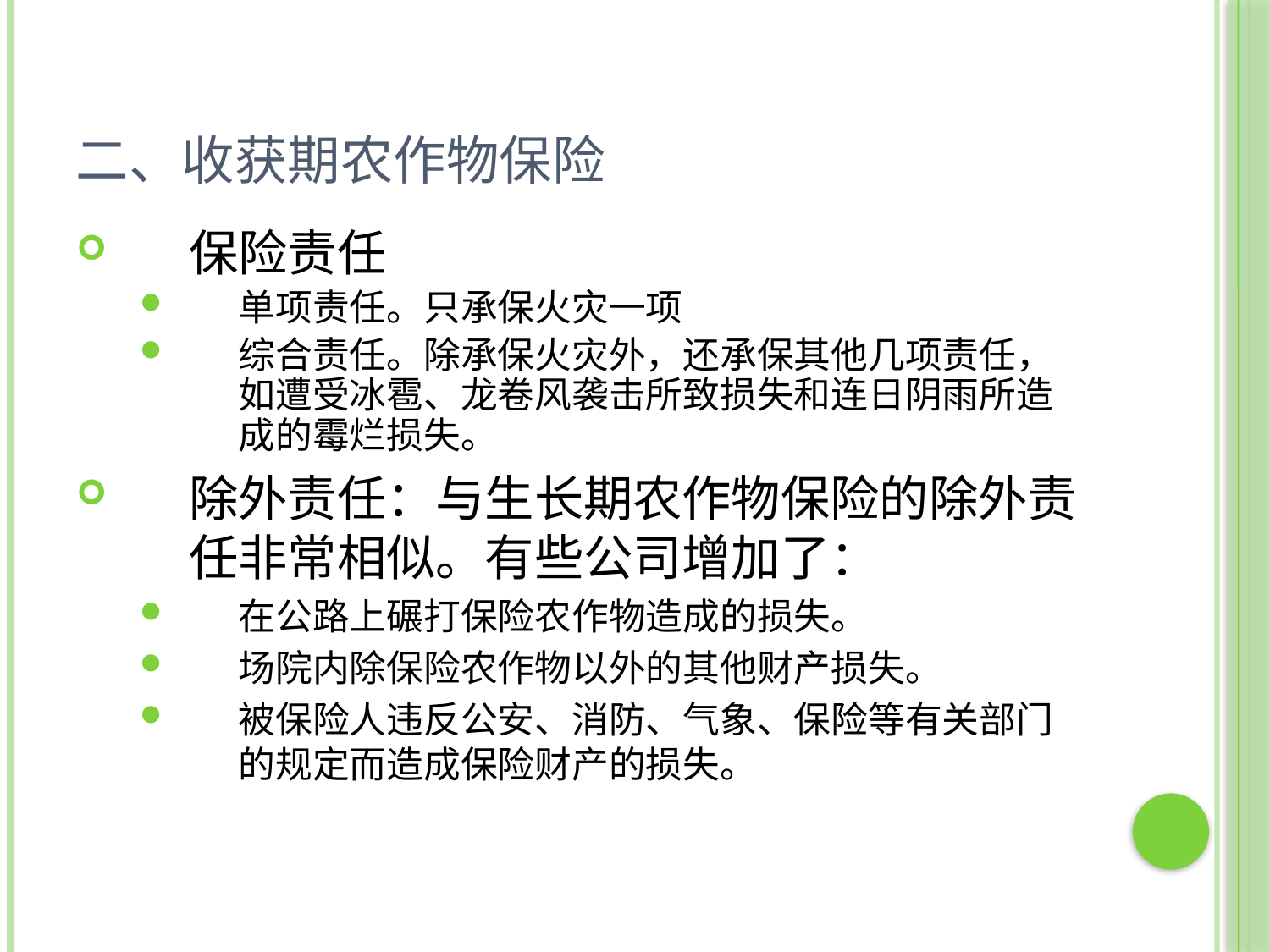

# 二、收获期农作物保险
保险责任
单项责任。只承保火灾一项
综合责任。除承保火灾外，还承保其他几项责任，如遭受冰雹、龙卷风袭击所致损失和连日阴雨所造成的霉烂损失。
除外责任：与生长期农作物保险的除外责任非常相似。有些公司增加了：
在公路上碾打保险农作物造成的损失。
场院内除保险农作物以外的其他财产损失。
被保险人违反公安、消防、气象、保险等有关部门的规定而造成保险财产的损失。